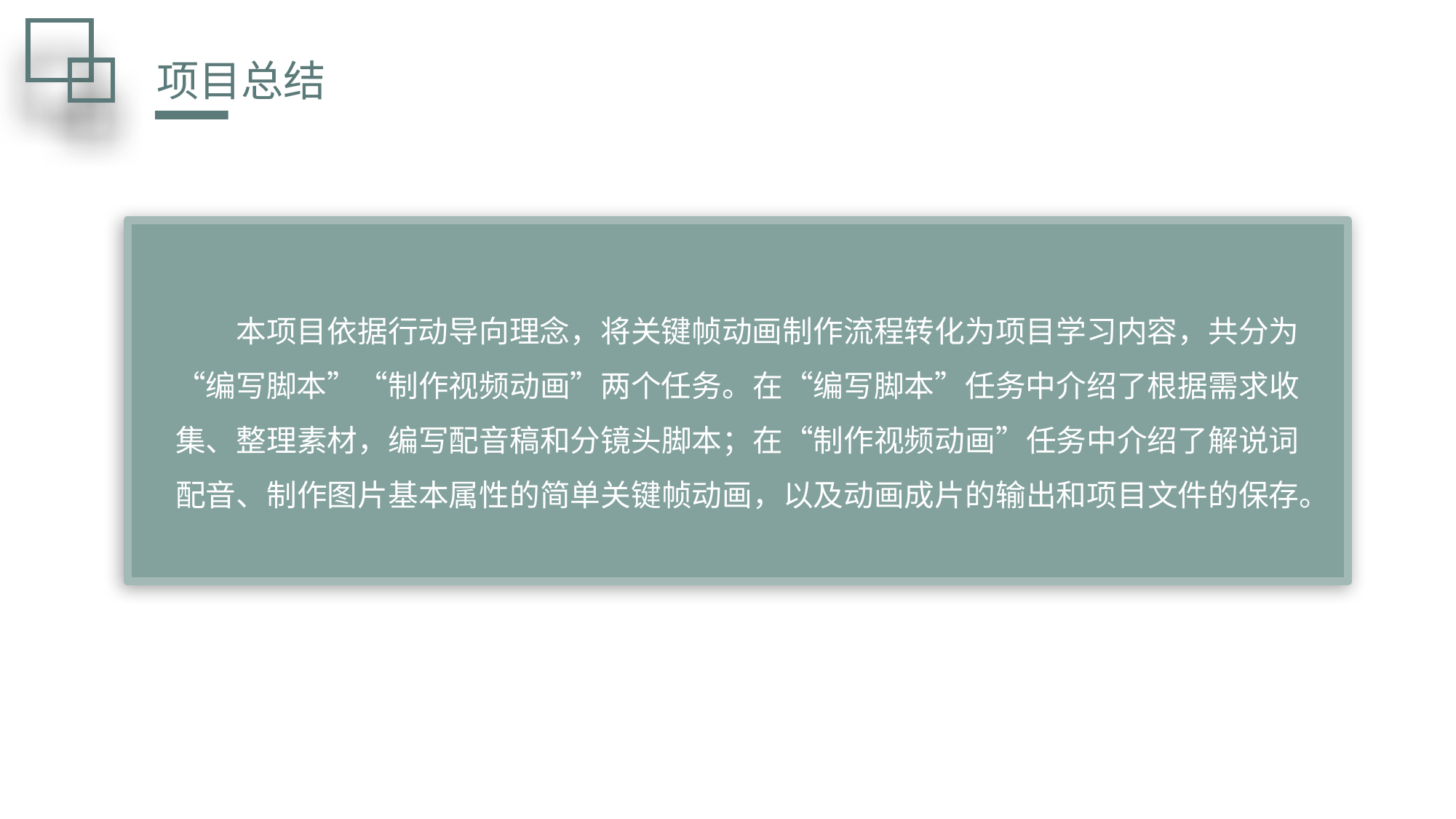

项目总结

本项目依据行动导向理念，将关键帧动画制作流程转化为项目学习内容，共分为“编写脚本”“制作视频动画”两个任务。在“编写脚本”任务中介绍了根据需求收集、整理素材，编写配音稿和分镜头脚本；在“制作视频动画”任务中介绍了解说词配音、制作图片基本属性的简单关键帧动画，以及动画成片的输出和项目文件的保存。